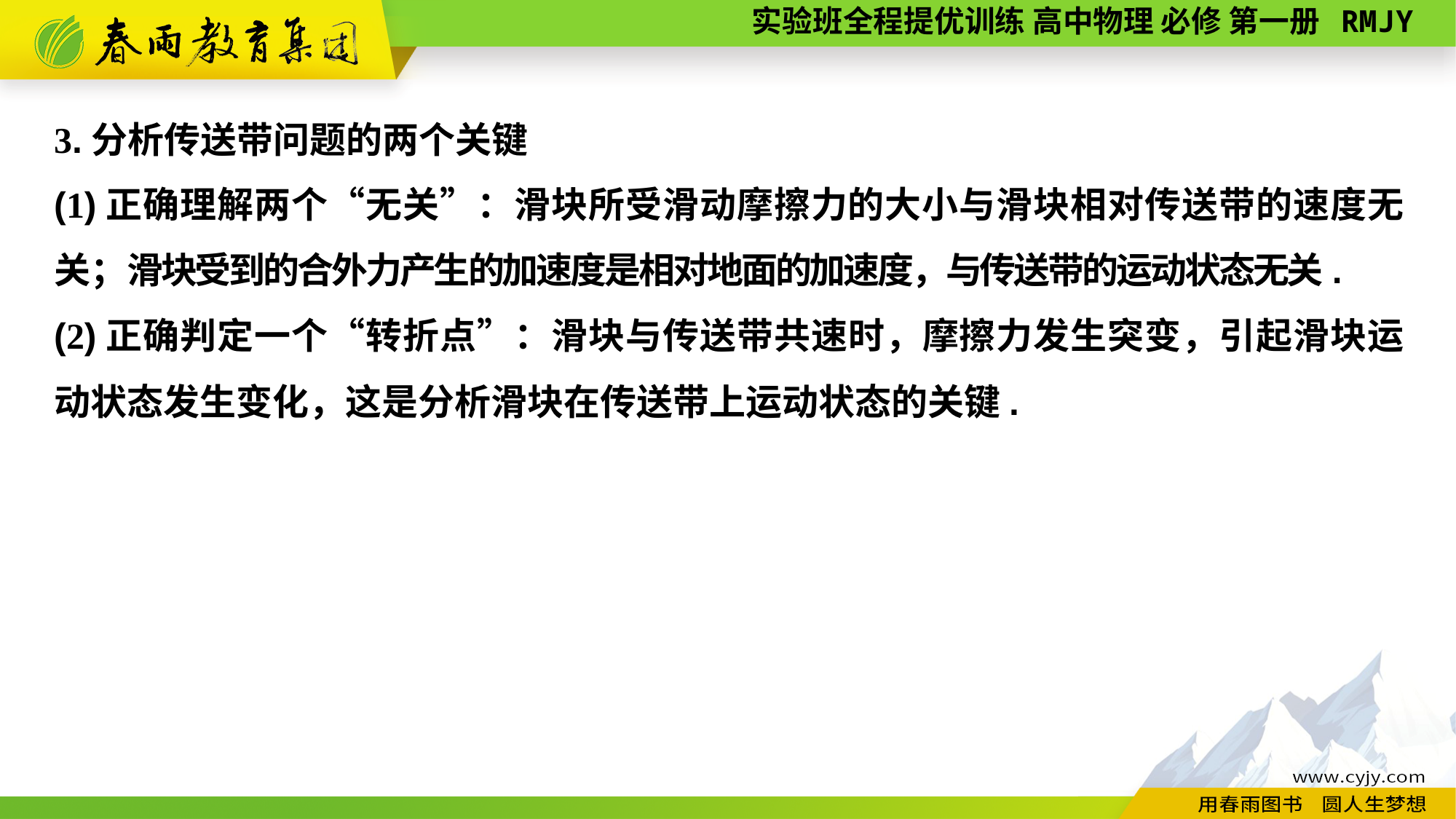

3.分析传送带问题的两个关键
(1)正确理解两个“无关”：滑块所受滑动摩擦力的大小与滑块相对传送带的速度无关；滑块受到的合外力产生的加速度是相对地面的加速度，与传送带的运动状态无关.
(2)正确判定一个“转折点”：滑块与传送带共速时，摩擦力发生突变，引起滑块运动状态发生变化，这是分析滑块在传送带上运动状态的关键.